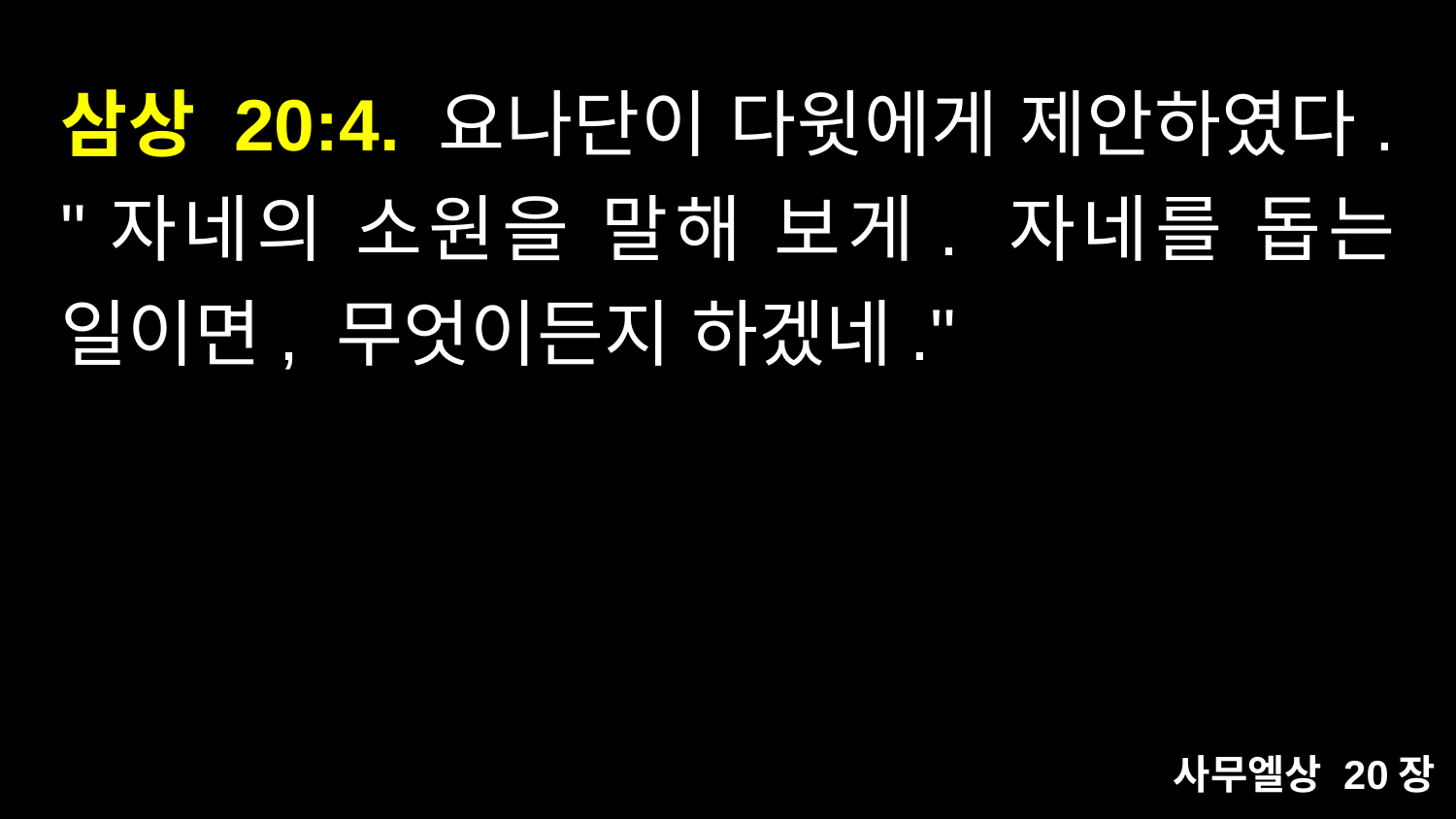

# 삼상 20:4. 요나단이 다윗에게 제안하였다. "자네의 소원을 말해 보게. 자네를 돕는 일이면, 무엇이든지 하겠네."
사무엘상 20장